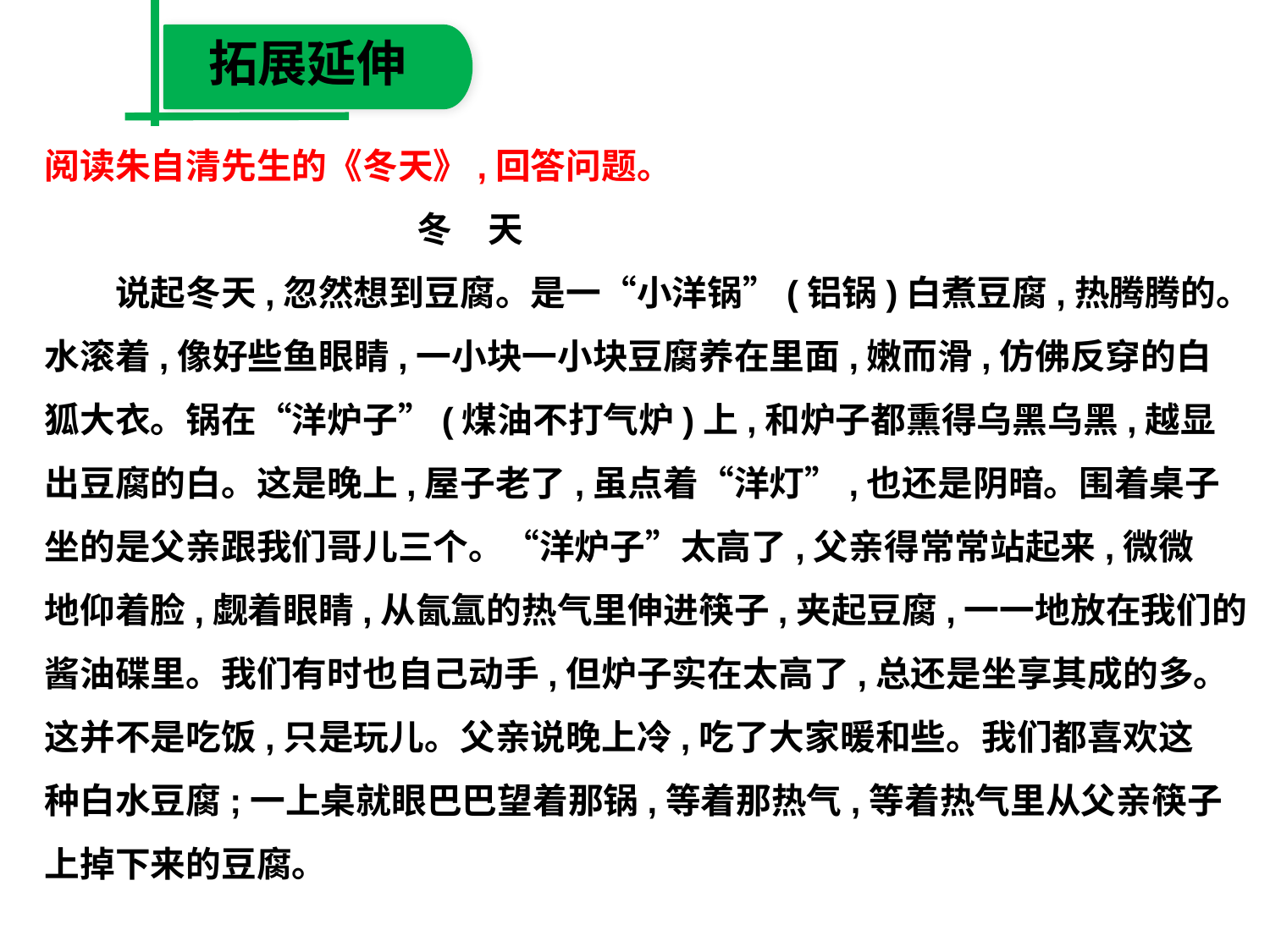

拓展延伸
阅读朱自清先生的《冬天》,回答问题。
　                                          冬　天
　　说起冬天,忽然想到豆腐。是一“小洋锅”(铝锅)白煮豆腐,热腾腾的。
水滚着,像好些鱼眼睛,一小块一小块豆腐养在里面,嫩而滑,仿佛反穿的白
狐大衣。锅在“洋炉子”(煤油不打气炉)上,和炉子都熏得乌黑乌黑,越显
出豆腐的白。这是晚上,屋子老了,虽点着“洋灯”,也还是阴暗。围着桌子
坐的是父亲跟我们哥儿三个。“洋炉子”太高了,父亲得常常站起来,微微
地仰着脸,觑着眼睛,从氤氲的热气里伸进筷子,夹起豆腐,一一地放在我们的
酱油碟里。我们有时也自己动手,但炉子实在太高了,总还是坐享其成的多。
这并不是吃饭,只是玩儿。父亲说晚上冷,吃了大家暖和些。我们都喜欢这
种白水豆腐;一上桌就眼巴巴望着那锅,等着那热气,等着热气里从父亲筷子
上掉下来的豆腐。